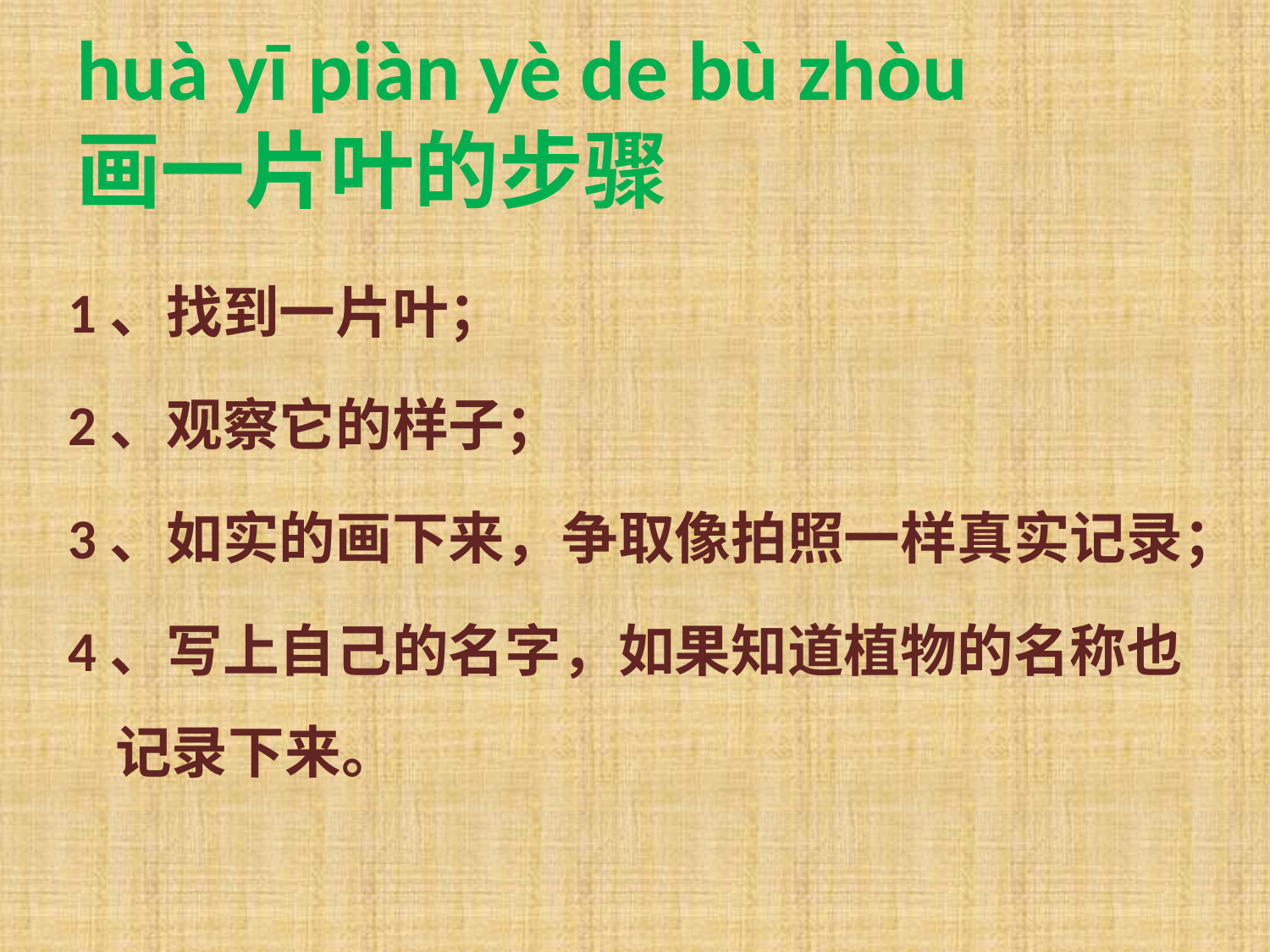

# huà yī piàn yè de bù zhòu 画一片叶的步骤
1、找到一片叶；
2、观察它的样子；
3、如实的画下来，争取像拍照一样真实记录；
4、写上自己的名字，如果知道植物的名称也记录下来。